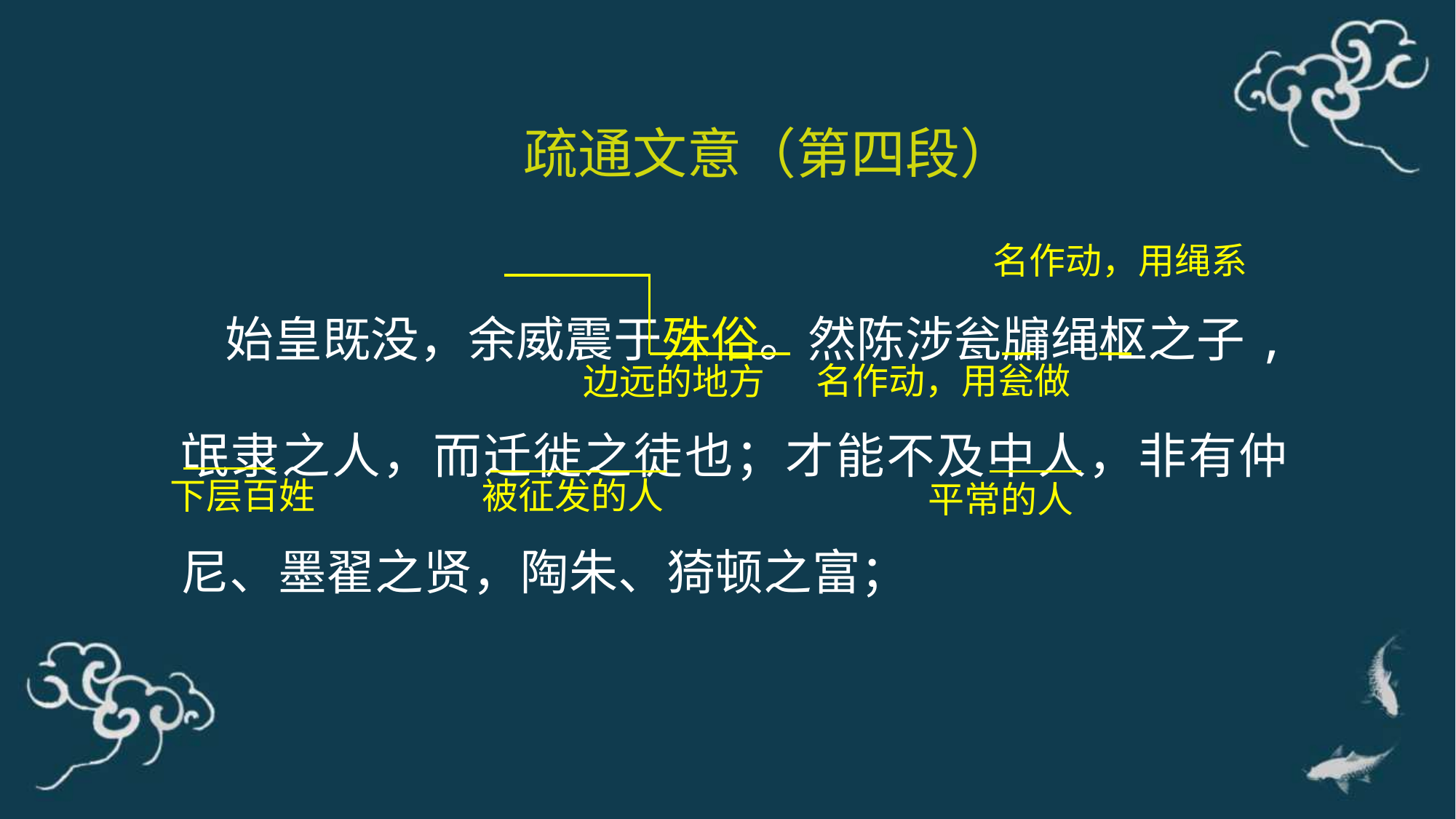

疏通文意（第四段）
名作动，用绳系
   始皇既没，余威震于殊俗。然陈涉瓮牖绳枢之子,氓隶之人，而迁徙之徒也；才能不及中人，非有仲尼、墨翟之贤，陶朱、猗顿之富；
名作动，用瓮做
边远的地方
下层百姓
被征发的人
平常的人